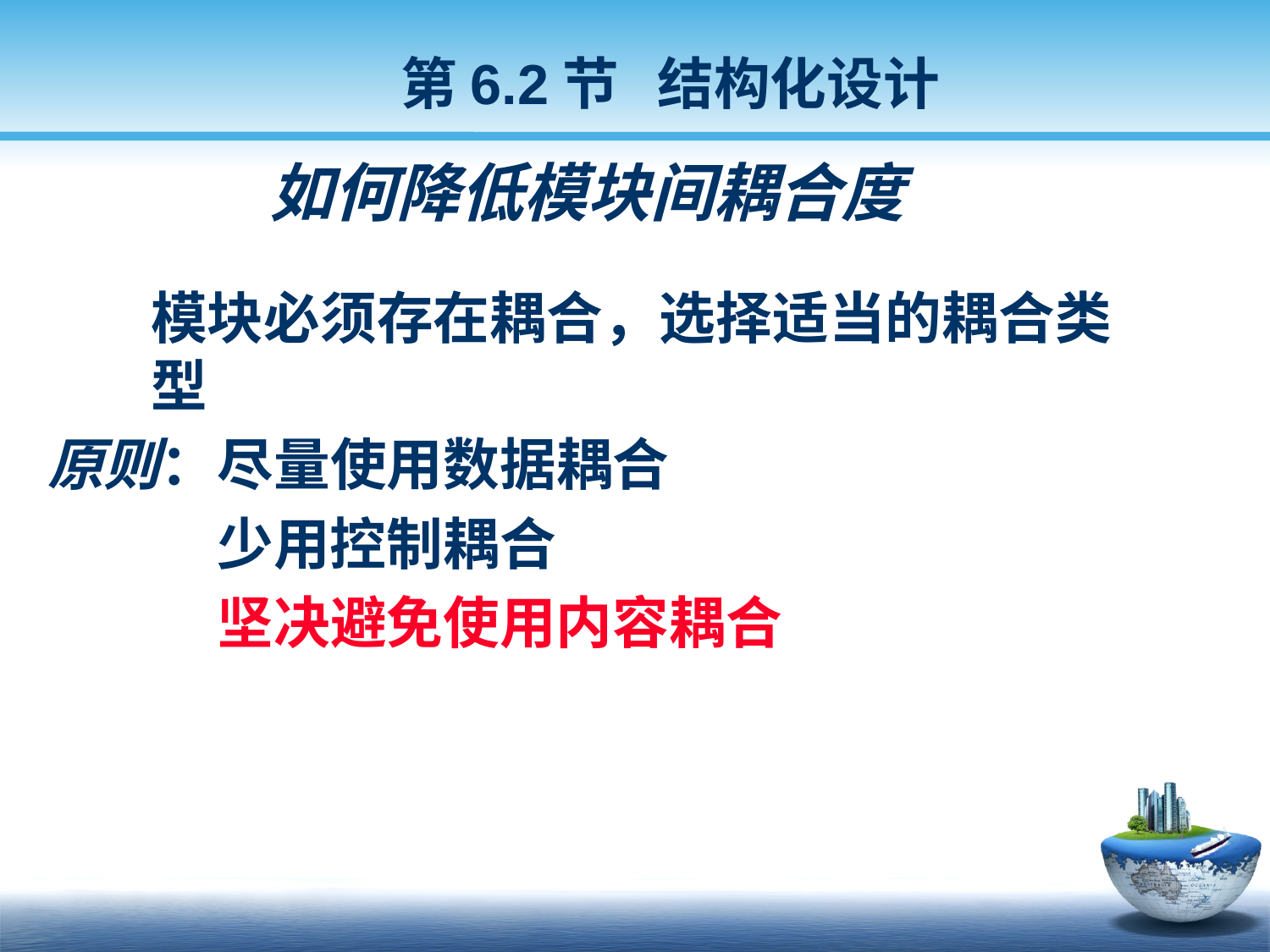

第6.2节   结构化设计
# 如何降低模块间耦合度
	模块必须存在耦合，选择适当的耦合类型
原则：尽量使用数据耦合
　　　少用控制耦合
　　　坚决避免使用内容耦合